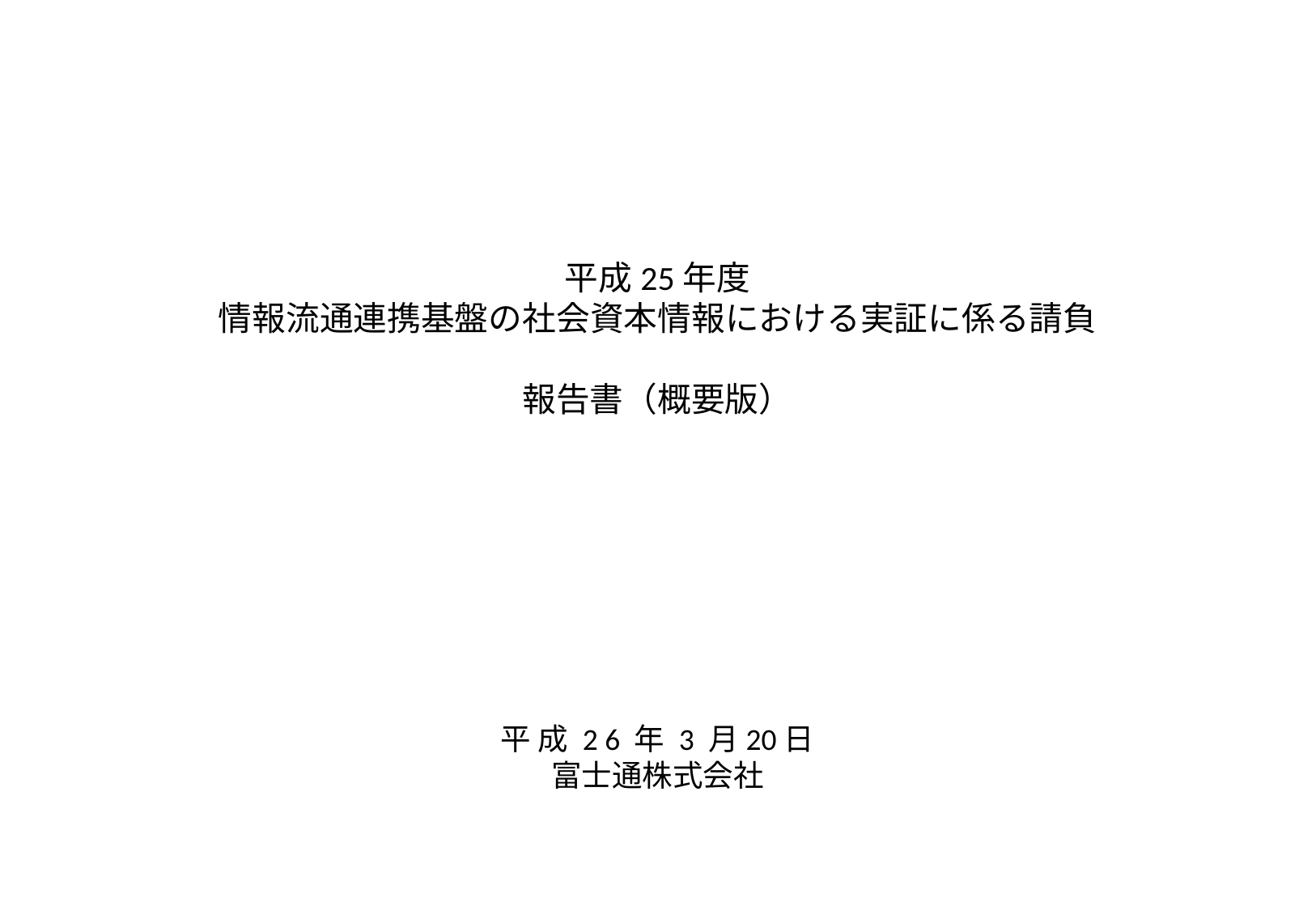

# 平成25年度 情報流通連携基盤の社会資本情報における実証に係る請負 報告書（概要版）
平 成 2 6 年 3 月20日
富士通株式会社